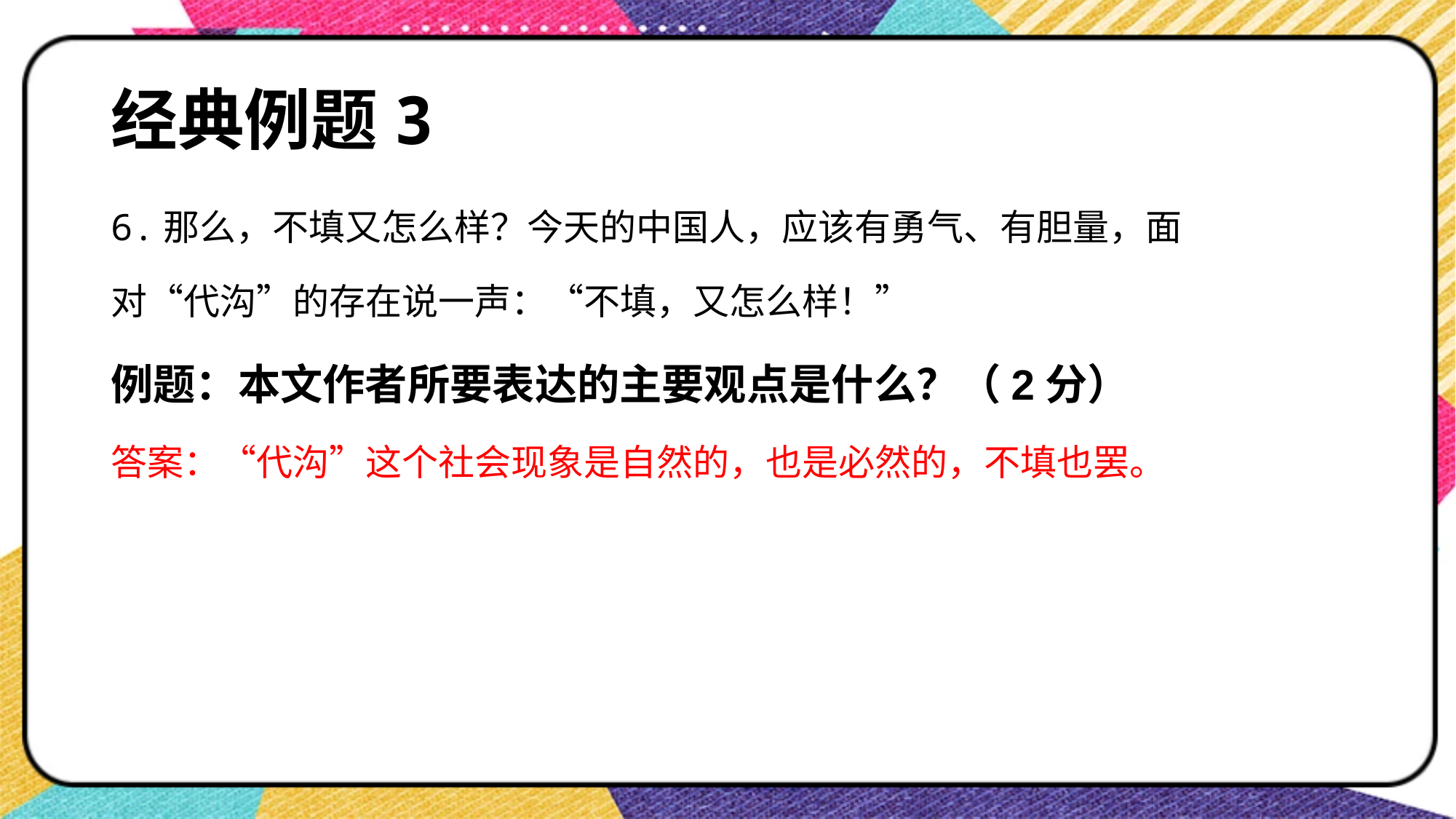

# 经典例题3
6.那么，不填又怎么样？今天的中国人，应该有勇气、有胆量，面对“代沟”的存在说一声：“不填，又怎么样！”
例题：本文作者所要表达的主要观点是什么？（2分）
答案：“代沟”这个社会现象是自然的，也是必然的，不填也罢。